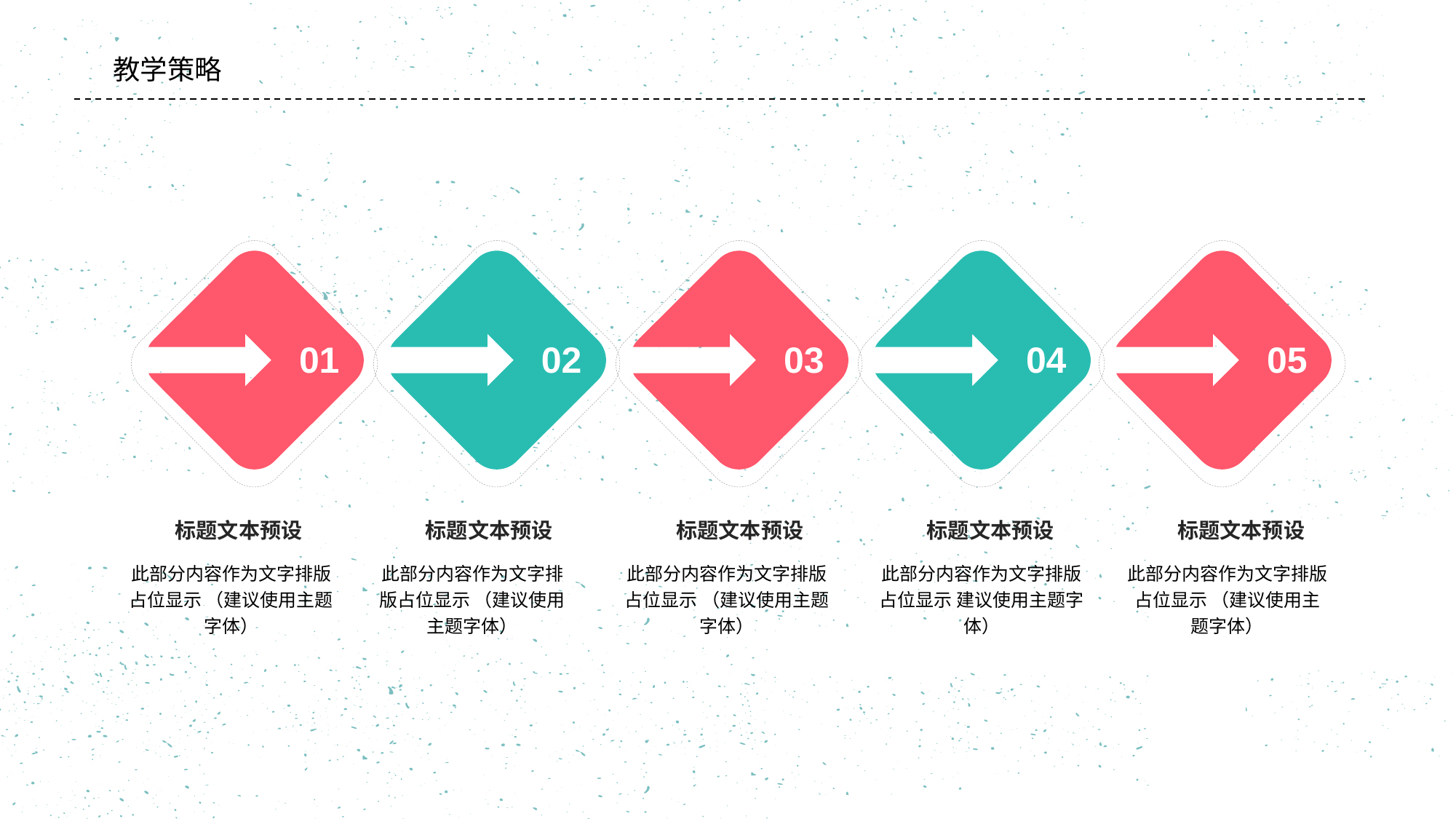

#
教学策略

05
04
01
03
02
标题文本预设
此部分内容作为文字排版占位显示 （建议使用主题字体）
标题文本预设
此部分内容作为文字排版占位显示 （建议使用主题字体）
标题文本预设
此部分内容作为文字排版占位显示 （建议使用主题字体）
标题文本预设
此部分内容作为文字排版占位显示 建议使用主题字体）
标题文本预设
此部分内容作为文字排版占位显示 （建议使用主题字体）